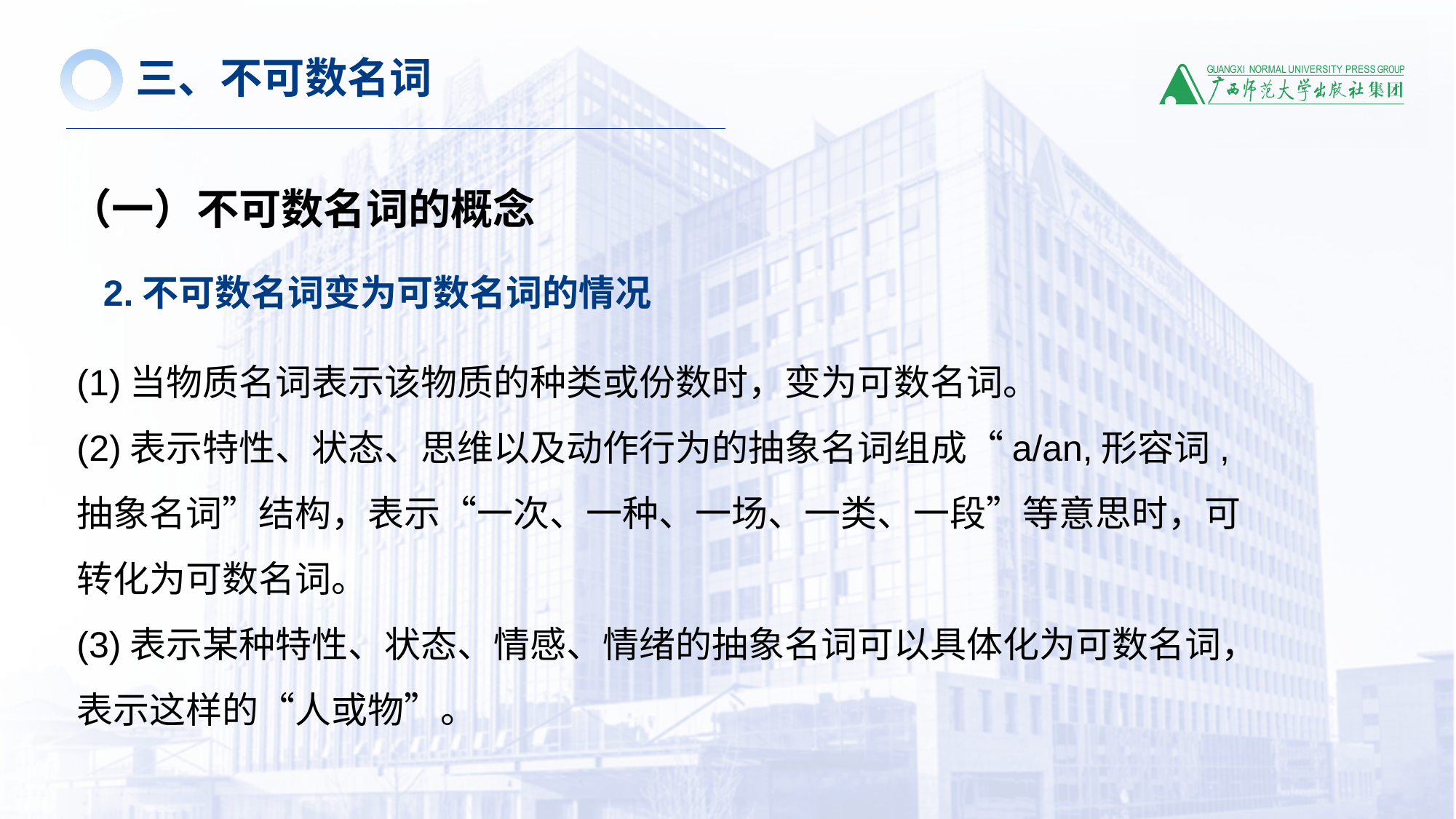

三、不可数名词

（一）不可数名词的概念
2.不可数名词变为可数名词的情况
(1)当物质名词表示该物质的种类或份数时，变为可数名词。
(2)表示特性、状态、思维以及动作行为的抽象名词组成“a/an,形容词,抽象名词”结构，表示“一次、一种、一场、一类、一段”等意思时，可转化为可数名词。
(3)表示某种特性、状态、情感、情绪的抽象名词可以具体化为可数名词，表示这样的“人或物”。